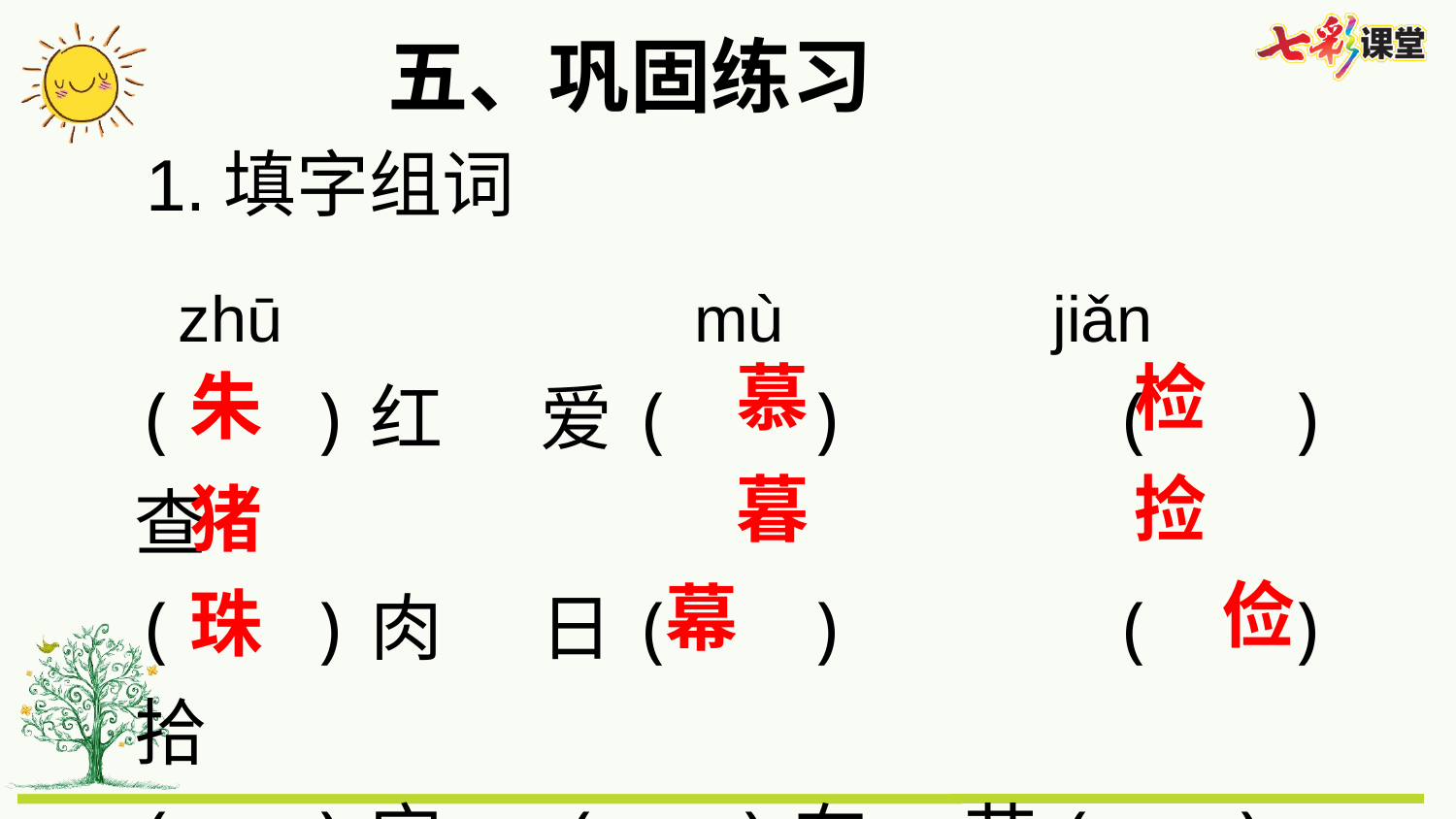

五、巩固练习
1.填字组词
   zhū                       mù               jiǎn
(   )红      爱(   )      (   )查
(   )肉      日(   )      (   )拾
(   )宝      (   )布      节(   )
慕
检
朱
暮
捡
猪
俭
幕
珠